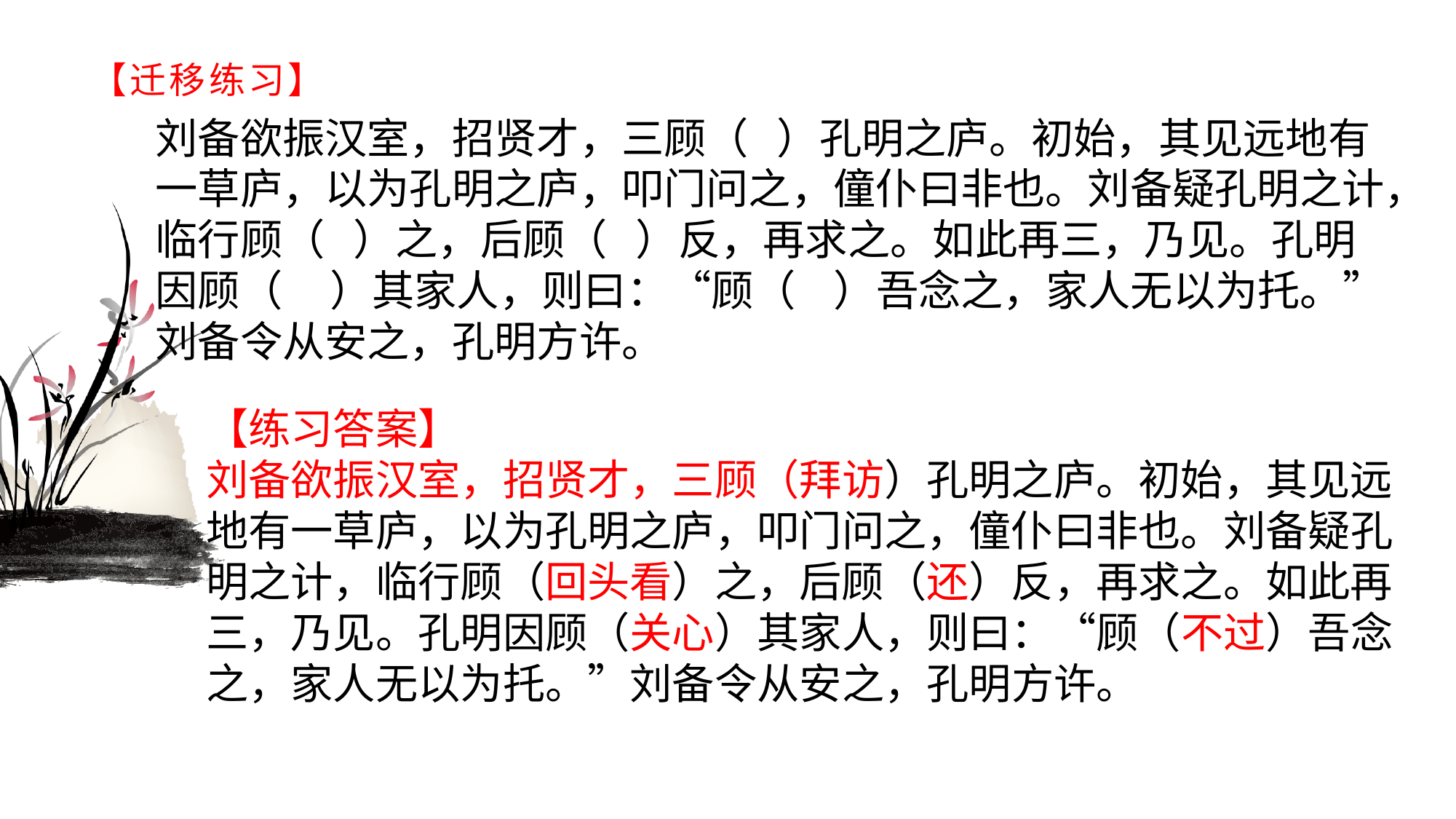

# 【迁移练习】
刘备欲振汉室，招贤才，三顾（   ）孔明之庐。初始，其见远地有一草庐，以为孔明之庐，叩门问之，僮仆曰非也。刘备疑孔明之计，临行顾（   ）之，后顾（   ）反，再求之。如此再三，乃见。孔明因顾（     ）其家人，则曰：“顾（    ）吾念之，家人无以为托。”刘备令从安之，孔明方许。
【练习答案】刘备欲振汉室，招贤才，三顾（拜访）孔明之庐。初始，其见远地有一草庐，以为孔明之庐，叩门问之，僮仆曰非也。刘备疑孔明之计，临行顾（回头看）之，后顾（还）反，再求之。如此再三，乃见。孔明因顾（关心）其家人，则曰：“顾（不过）吾念之，家人无以为托。”刘备令从安之，孔明方许。